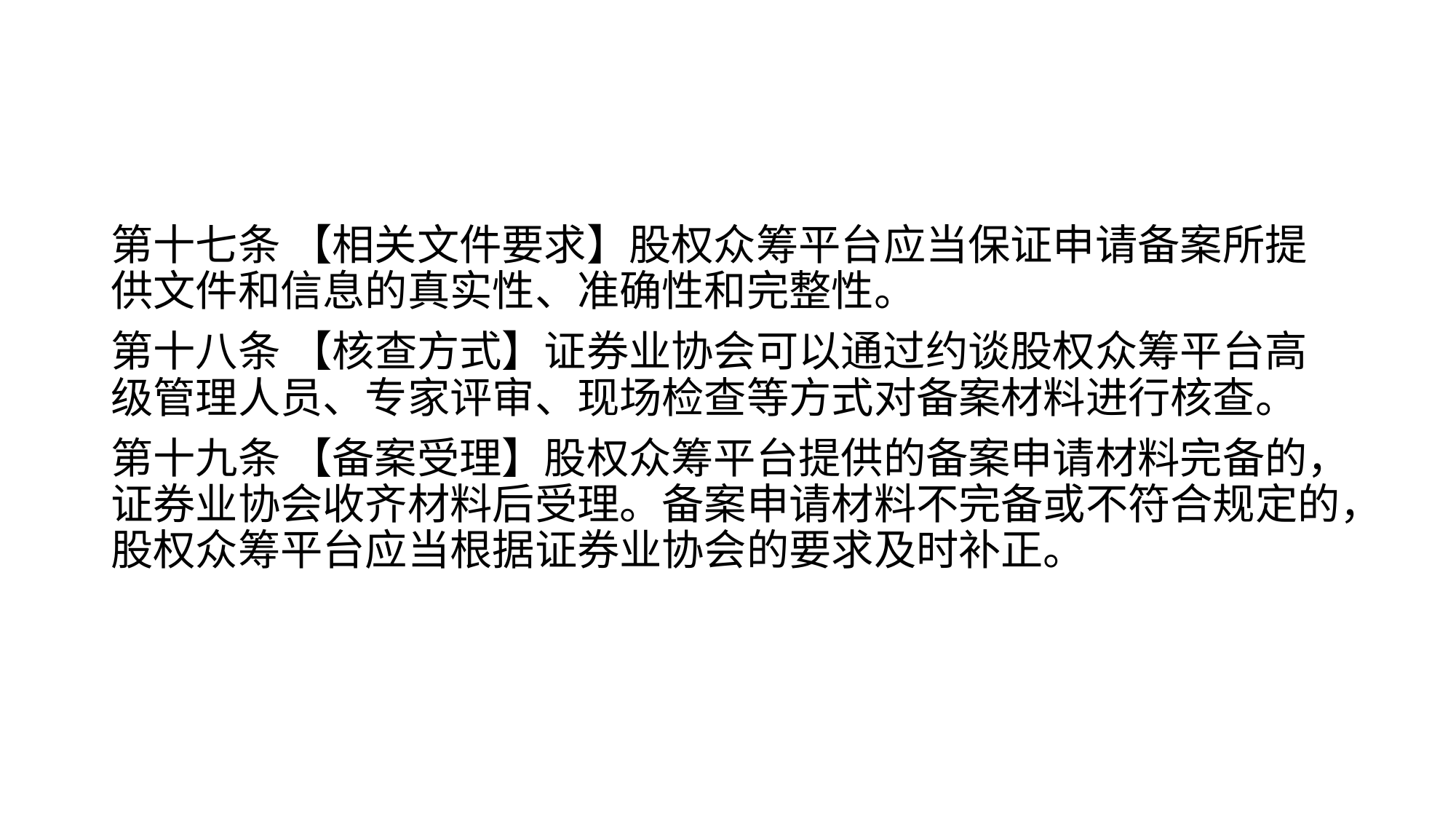

#
第十七条 【相关文件要求】股权众筹平台应当保证申请备案所提供文件和信息的真实性、准确性和完整性。
第十八条 【核查方式】证券业协会可以通过约谈股权众筹平台高级管理人员、专家评审、现场检查等方式对备案材料进行核查。
第十九条 【备案受理】股权众筹平台提供的备案申请材料完备的，证券业协会收齐材料后受理。备案申请材料不完备或不符合规定的，股权众筹平台应当根据证券业协会的要求及时补正。